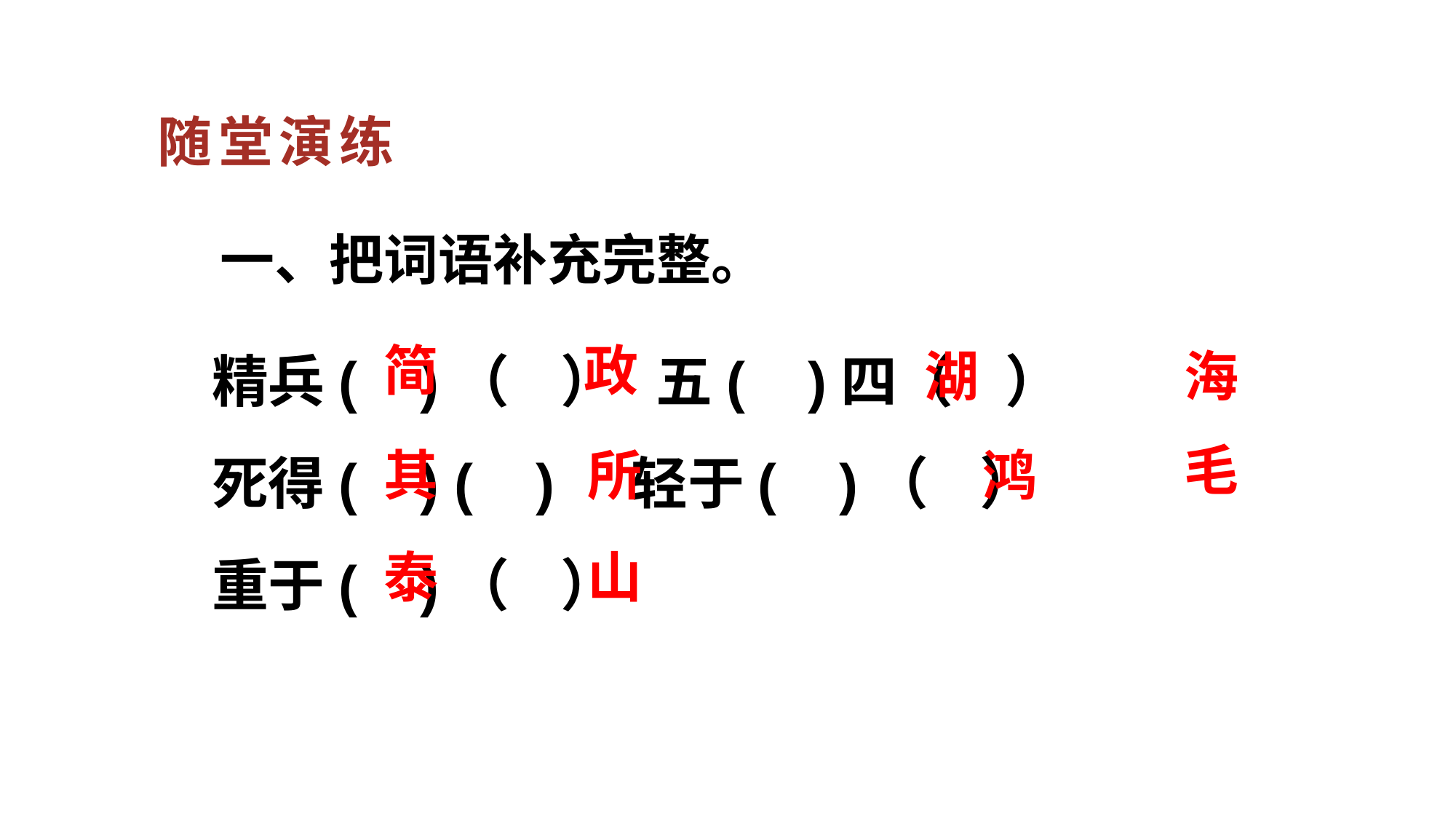

随堂演练
一、把词语补充完整。
精兵(    )（    ）   五(    )四（    ）
死得(    ) (    )    轻于(    )（    ）
重于(    )（    ）
简
政
湖
海
毛
其
所
鸿
泰
山